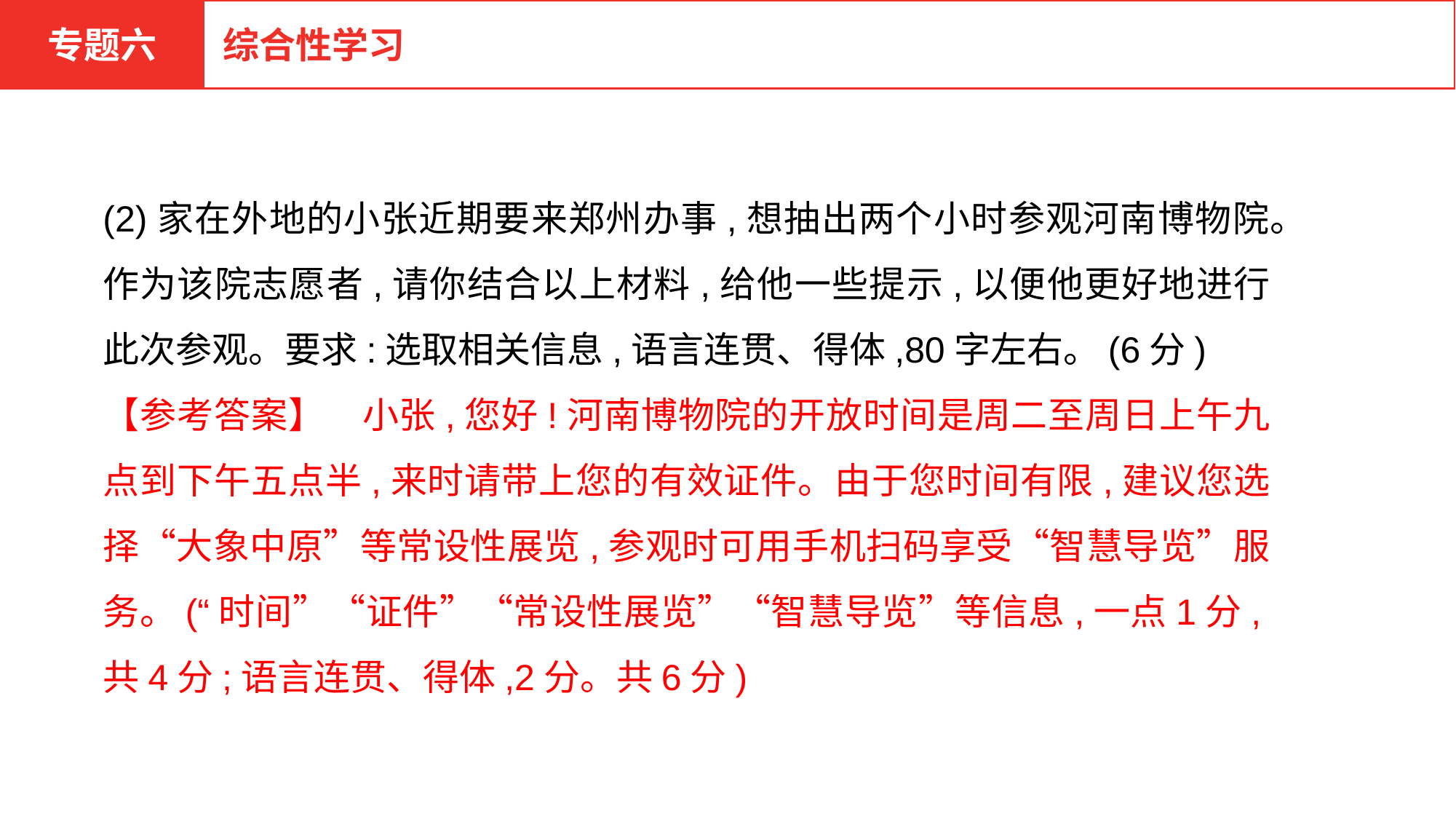

专题六
综合性学习
(2)家在外地的小张近期要来郑州办事,想抽出两个小时参观河南博物院。作为该院志愿者,请你结合以上材料,给他一些提示,以便他更好地进行此次参观。要求:选取相关信息,语言连贯、得体,80字左右。(6分)
【参考答案】　小张,您好!河南博物院的开放时间是周二至周日上午九点到下午五点半,来时请带上您的有效证件。由于您时间有限,建议您选择“大象中原”等常设性展览,参观时可用手机扫码享受“智慧导览”服务。(“时间”“证件”“常设性展览”“智慧导览”等信息,一点1分,共4分;语言连贯、得体,2分。共6分)